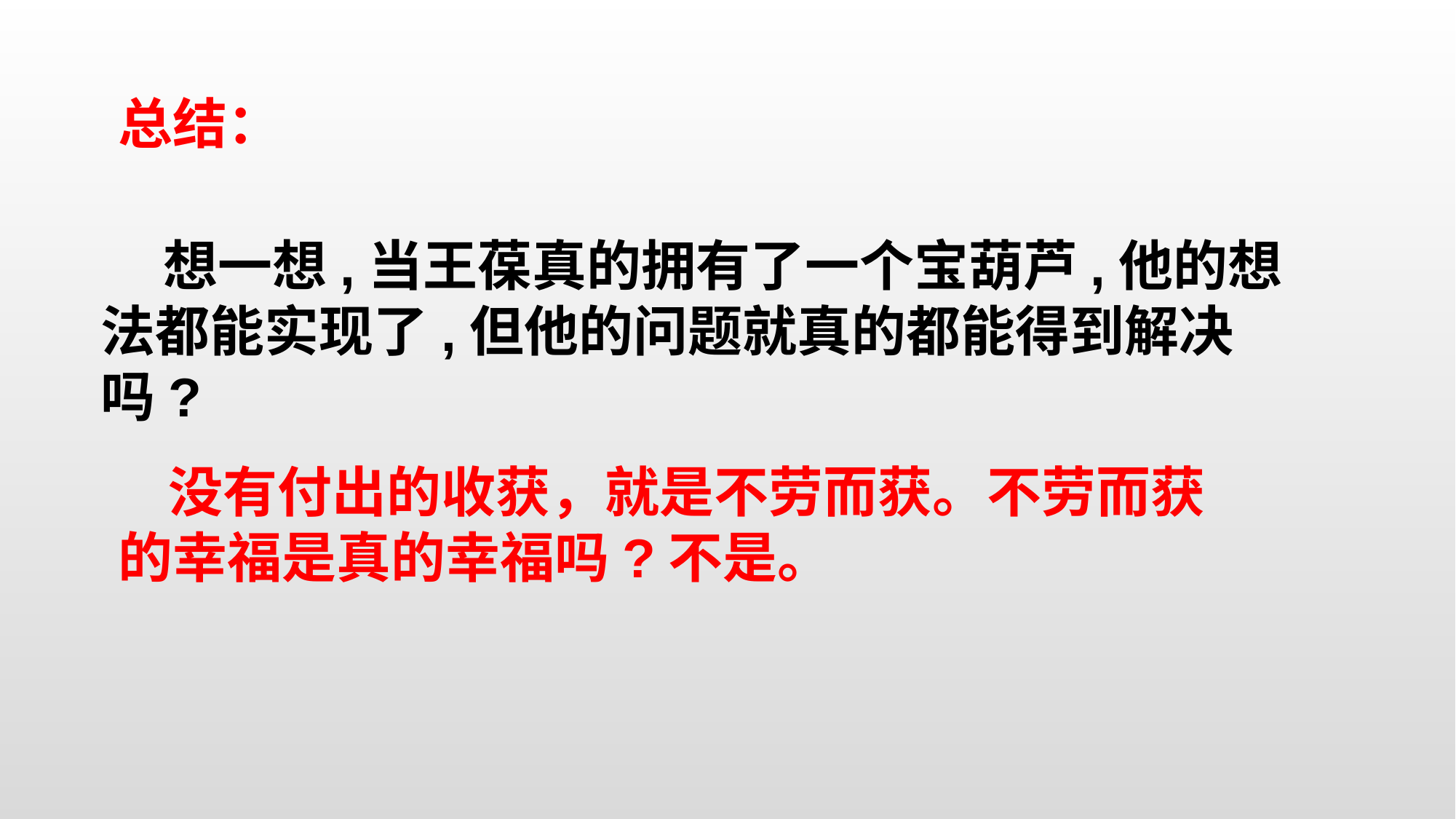

总结：
    想一想,当王葆真的拥有了一个宝葫芦,他的想法都能实现了,但他的问题就真的都能得到解决吗?
   没有付出的收获，就是不劳而获。不劳而获的幸福是真的幸福吗?不是。